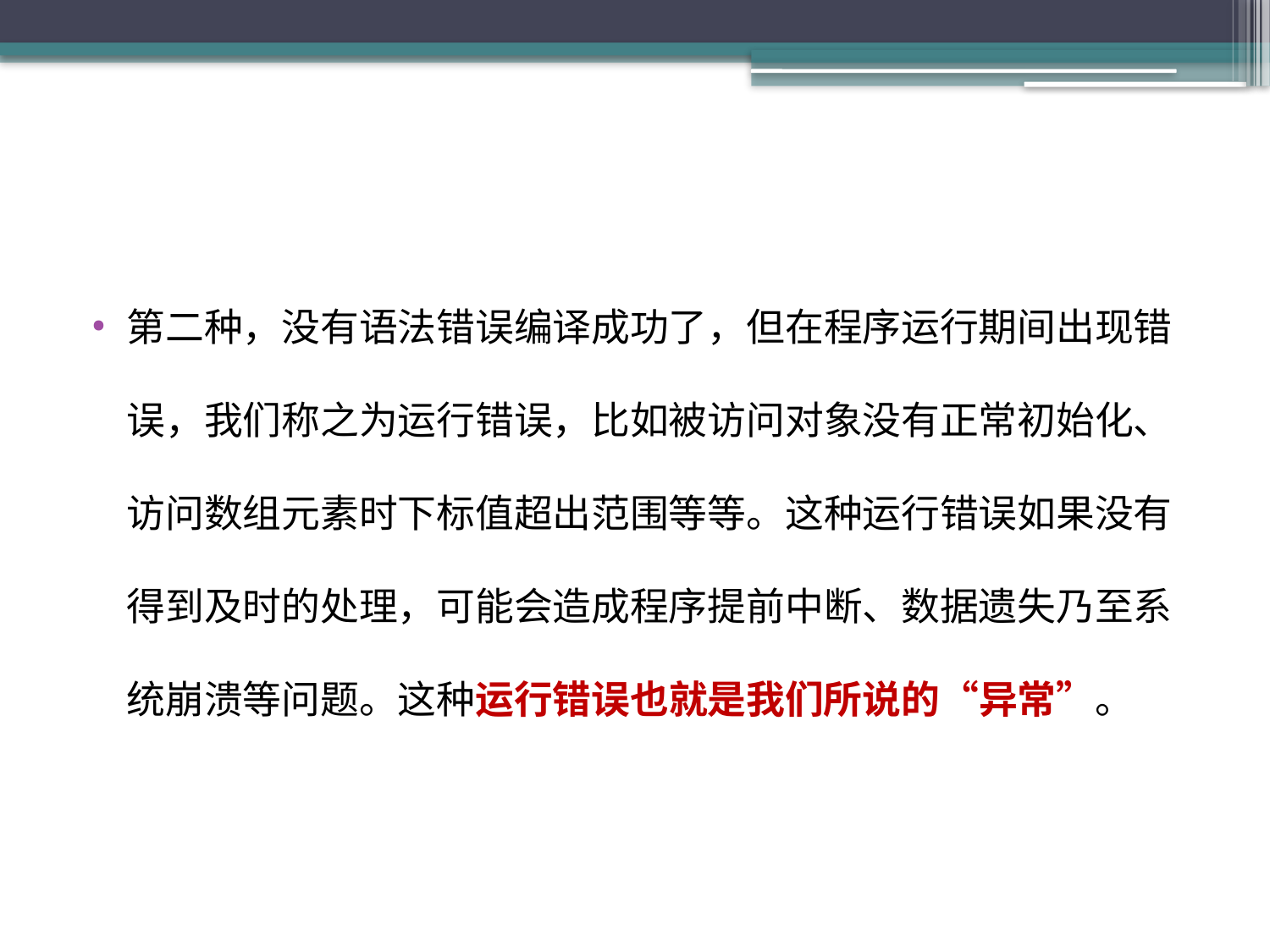

#
第二种，没有语法错误编译成功了，但在程序运行期间出现错误，我们称之为运行错误，比如被访问对象没有正常初始化、访问数组元素时下标值超出范围等等。这种运行错误如果没有得到及时的处理，可能会造成程序提前中断、数据遗失乃至系统崩溃等问题。这种运行错误也就是我们所说的“异常”。